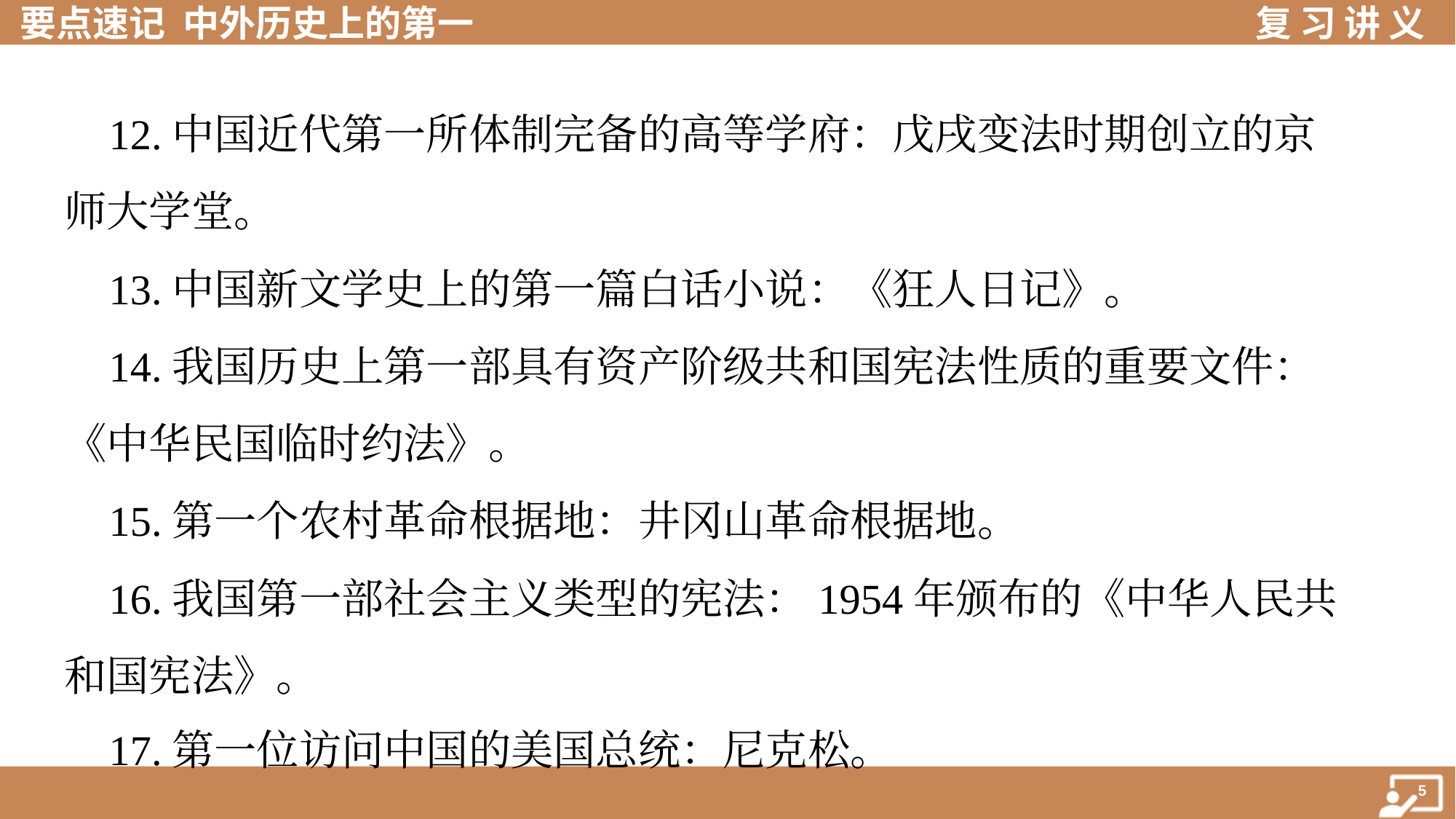

12.中国近代第一所体制完备的高等学府：戊戌变法时期创立的京
师大学堂。
    13.中国新文学史上的第一篇白话小说：《狂人日记》。
    14.我国历史上第一部具有资产阶级共和国宪法性质的重要文件：
《中华民国临时约法》。
    15.第一个农村革命根据地：井冈山革命根据地。
    16.我国第一部社会主义类型的宪法：1954年颁布的《中华人民共
和国宪法》。
    17.第一位访问中国的美国总统：尼克松。